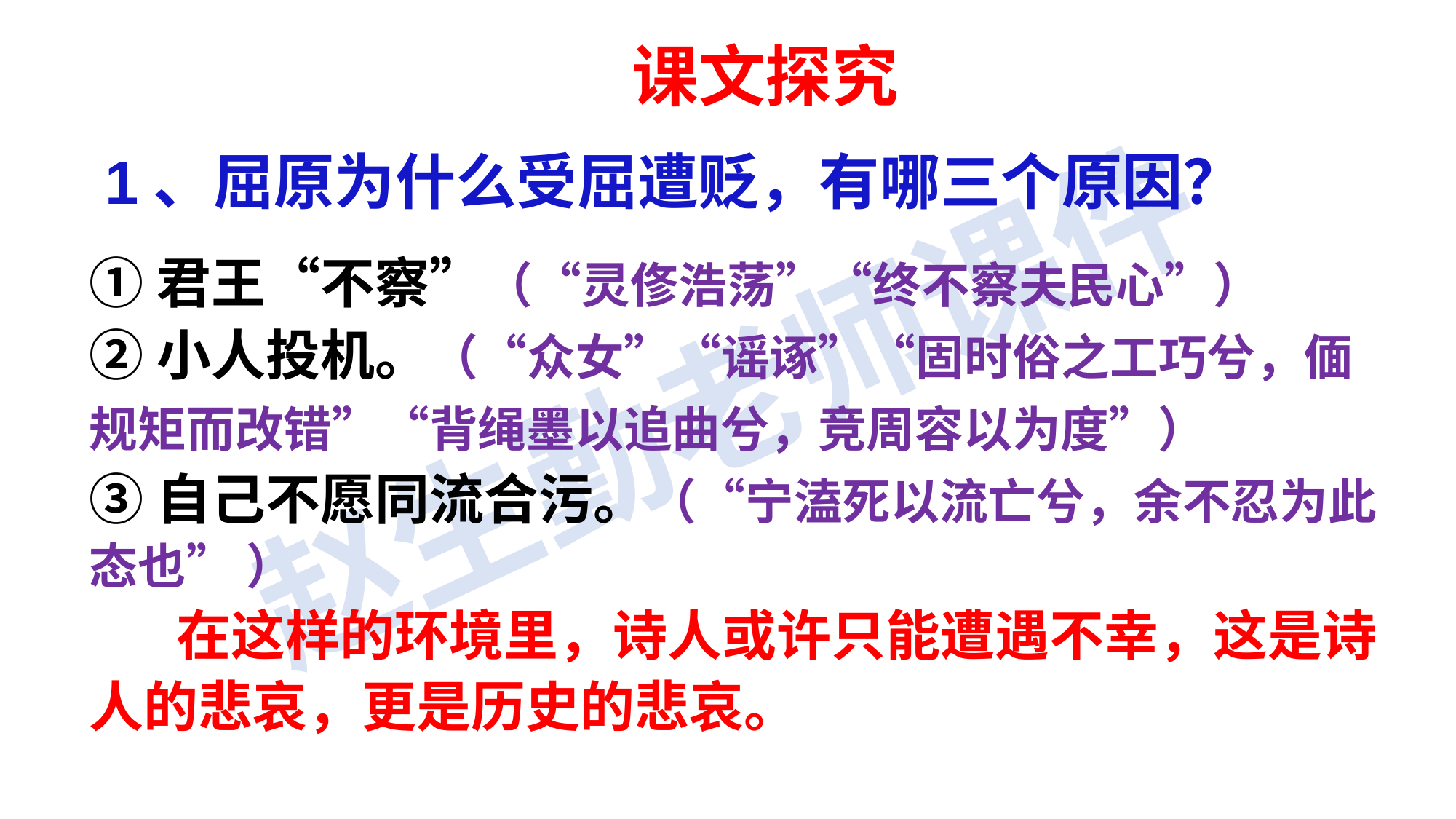

课文探究
1、屈原为什么受屈遭贬，有哪三个原因？
①君王“不察”（“灵俢浩荡”“终不察夫民心”）
②小人投机。（“众女”“谣诼”“固时俗之工巧兮，偭规矩而改错”“背绳墨以追曲兮，竞周容以为度”）
③自己不愿同流合污。（“宁溘死以流亡兮，余不忍为此态也” ）
      在这样的环境里，诗人或许只能遭遇不幸，这是诗人的悲哀，更是历史的悲哀。